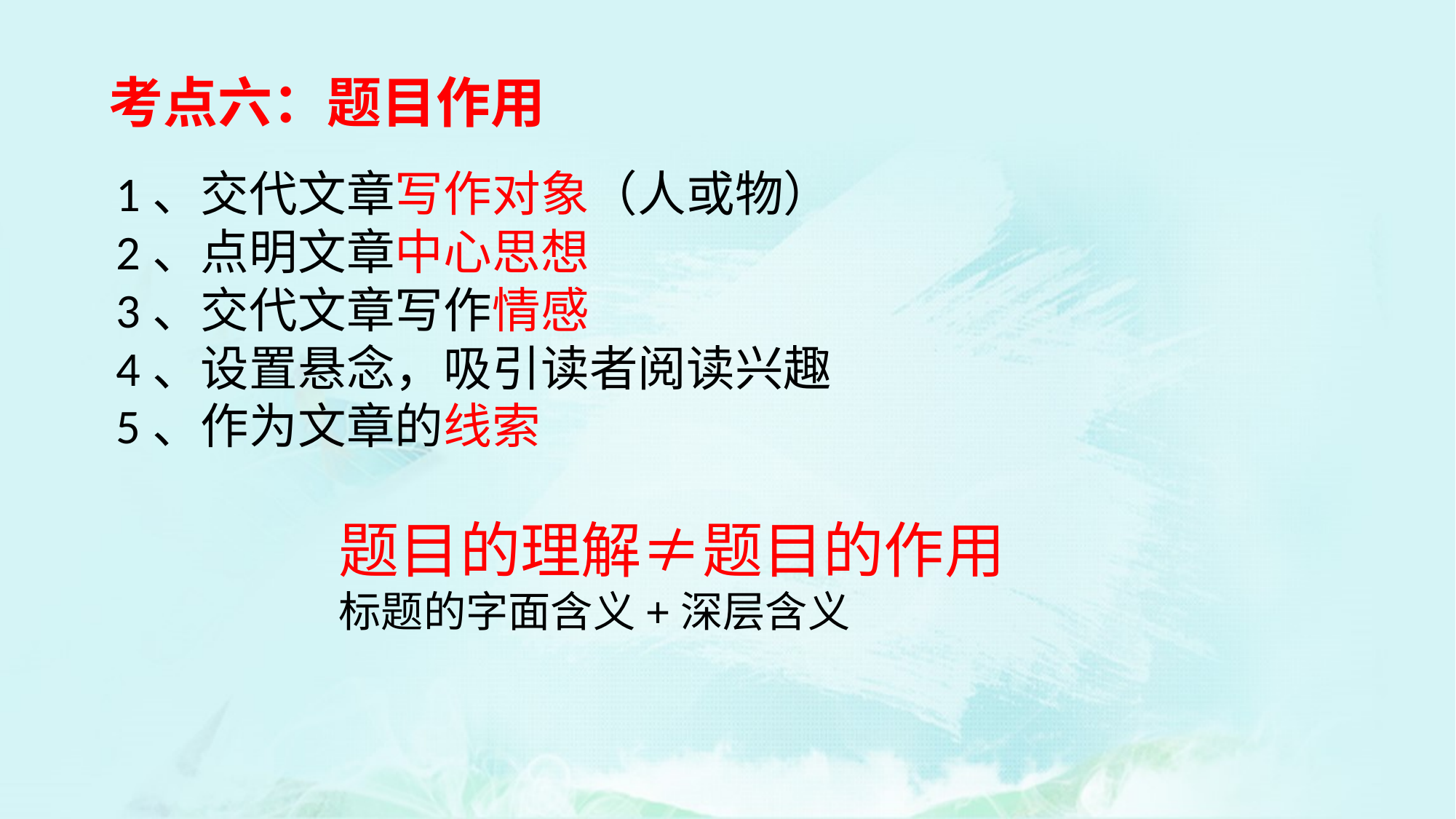

考点六：题目作用
1、交代文章写作对象（人或物）
2、点明文章中心思想
3、交代文章写作情感
4、设置悬念，吸引读者阅读兴趣
5、作为文章的线索
题目的理解≠题目的作用
标题的字面含义+深层含义